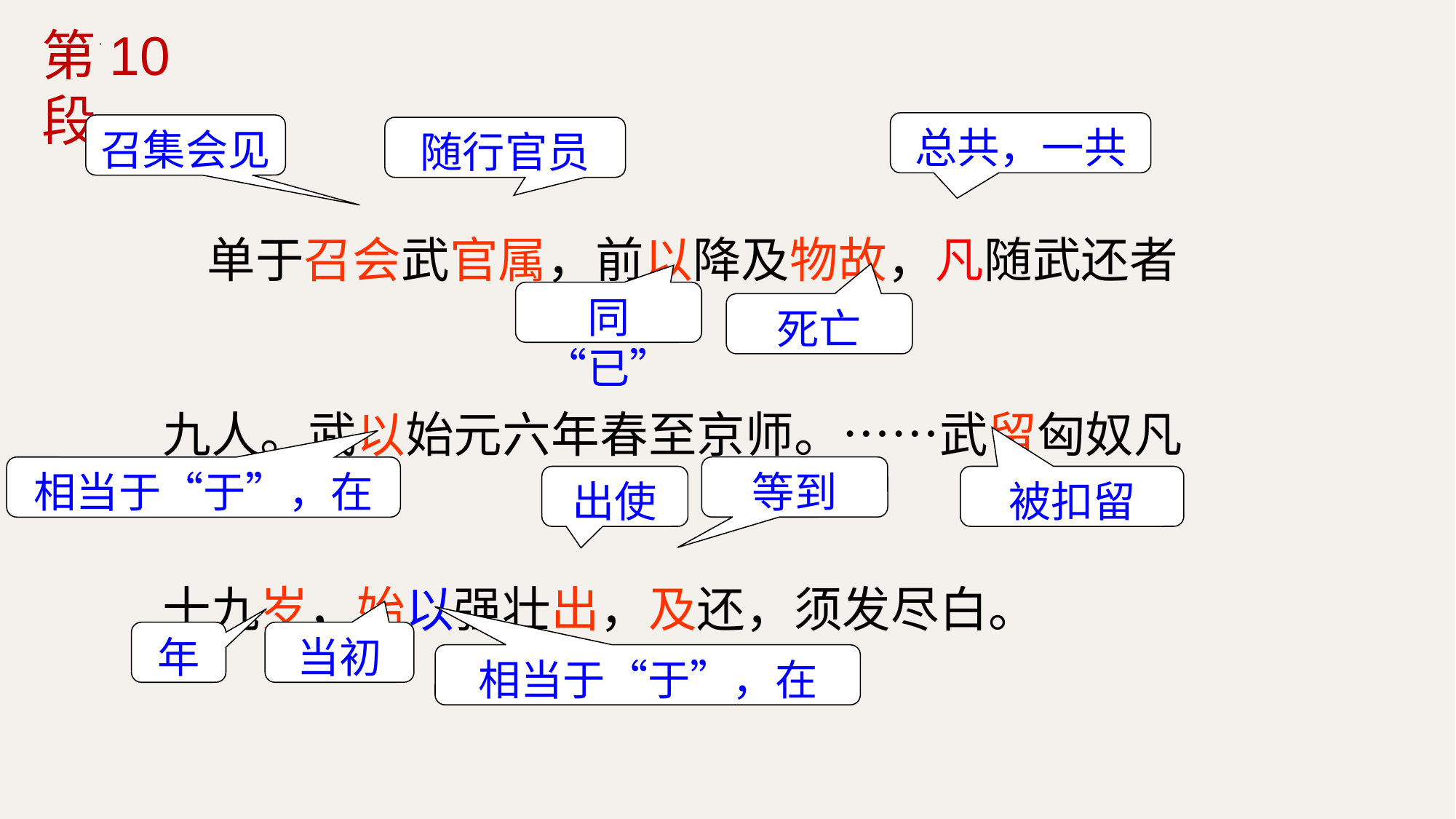

第10段
   单于召会武官属，前以降及物故，凡随武还者九人。武以始元六年春至京师。……武留匈奴凡十九岁，始以强壮出，及还，须发尽白。
总共，一共
召集会见
随行官员
同“已”
死亡
等到
相当于“于”，在
出使
被扣留
年
当初
相当于“于”，在